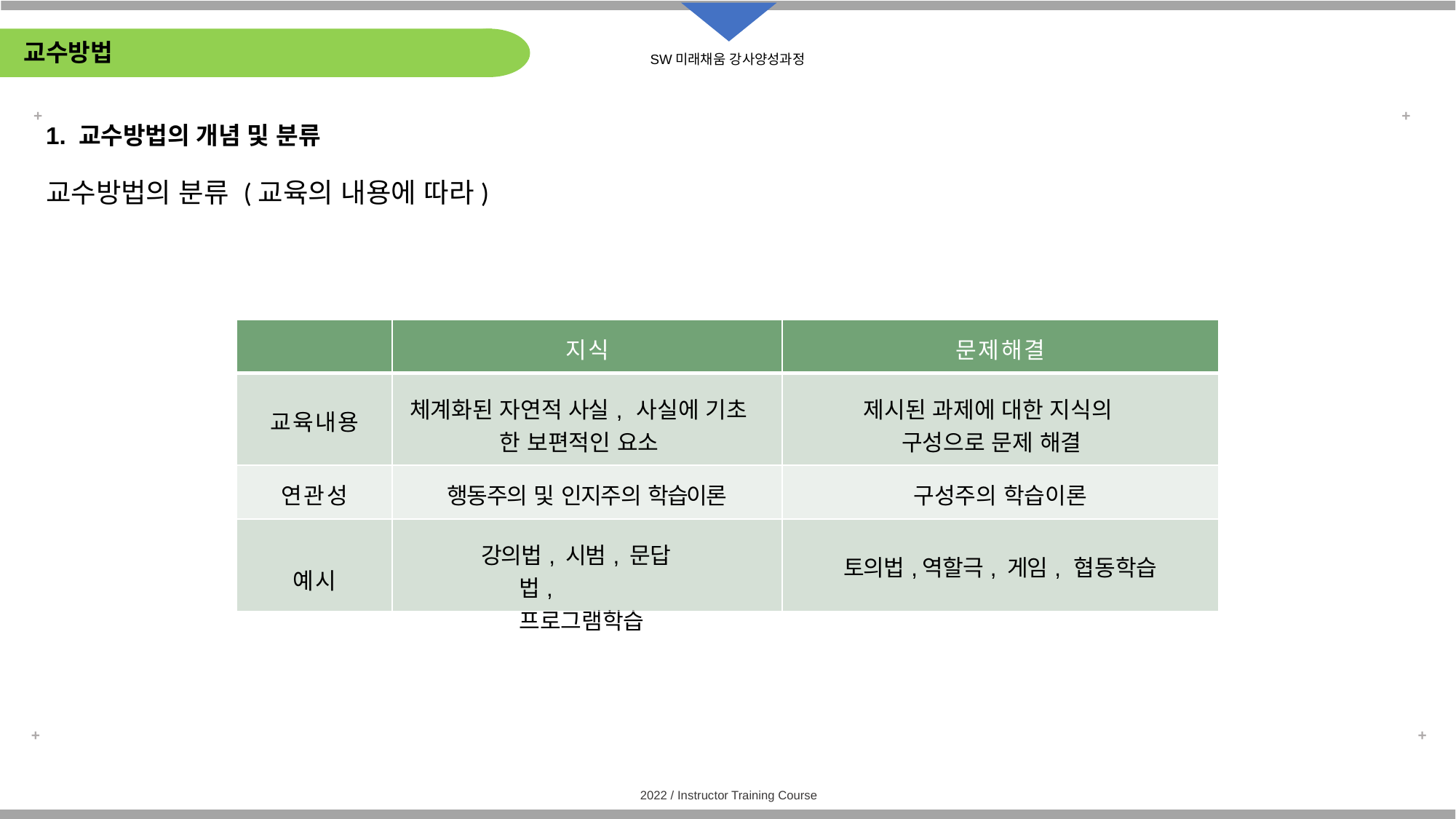

# 교수방법
1. 교수방법의 개념 및 분류
교수방법의 분류 (교육의 내용에 따라)
|  | 지식 | 문제해결 |
| --- | --- | --- |
| 교육내용 | 체계화된 자연적 사실, 사실에 기초 한 보편적인 요소 | 제시된 과제에 대한 지식의 구성으로 문제 해결 |
| 연관성 | 행동주의 및 인지주의 학습이론 | 구성주의 학습이론 |
| 예시 | 강의법, 시범, 문답법, 프로그램학습 | 토의법,역할극, 게임, 협동학습 |